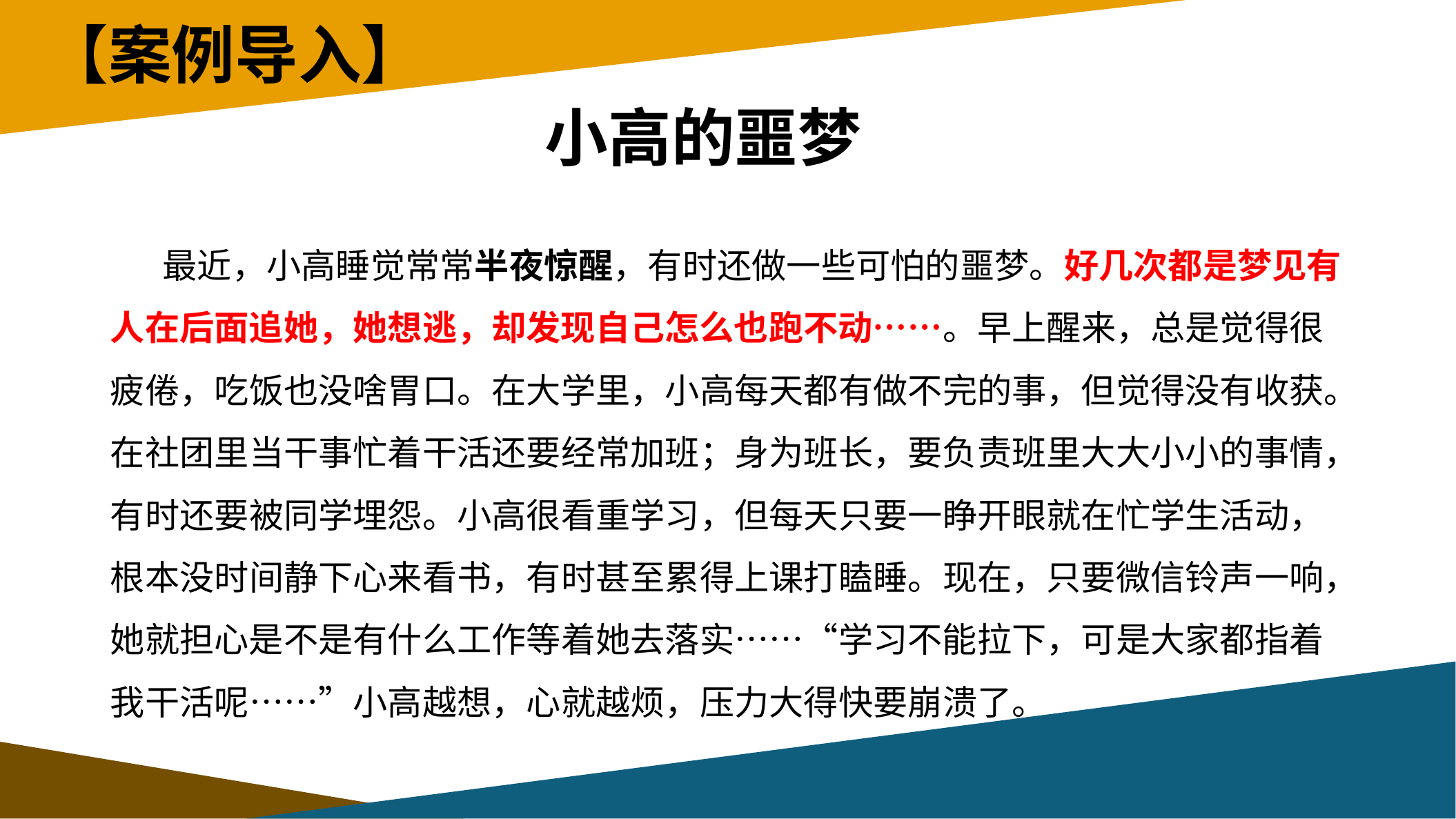

【案例导入】
# 小高的噩梦
      最近，小高睡觉常常半夜惊醒，有时还做一些可怕的噩梦。好几次都是梦见有人在后面追她，她想逃，却发现自己怎么也跑不动……。早上醒来，总是觉得很疲倦，吃饭也没啥胃口。在大学里，小高每天都有做不完的事，但觉得没有收获。在社团里当干事忙着干活还要经常加班；身为班长，要负责班里大大小小的事情，有时还要被同学埋怨。小高很看重学习，但每天只要一睁开眼就在忙学生活动，根本没时间静下心来看书，有时甚至累得上课打瞌睡。现在，只要微信铃声一响，她就担心是不是有什么工作等着她去落实……“学习不能拉下，可是大家都指着我干活呢……”小高越想，心就越烦，压力大得快要崩溃了。